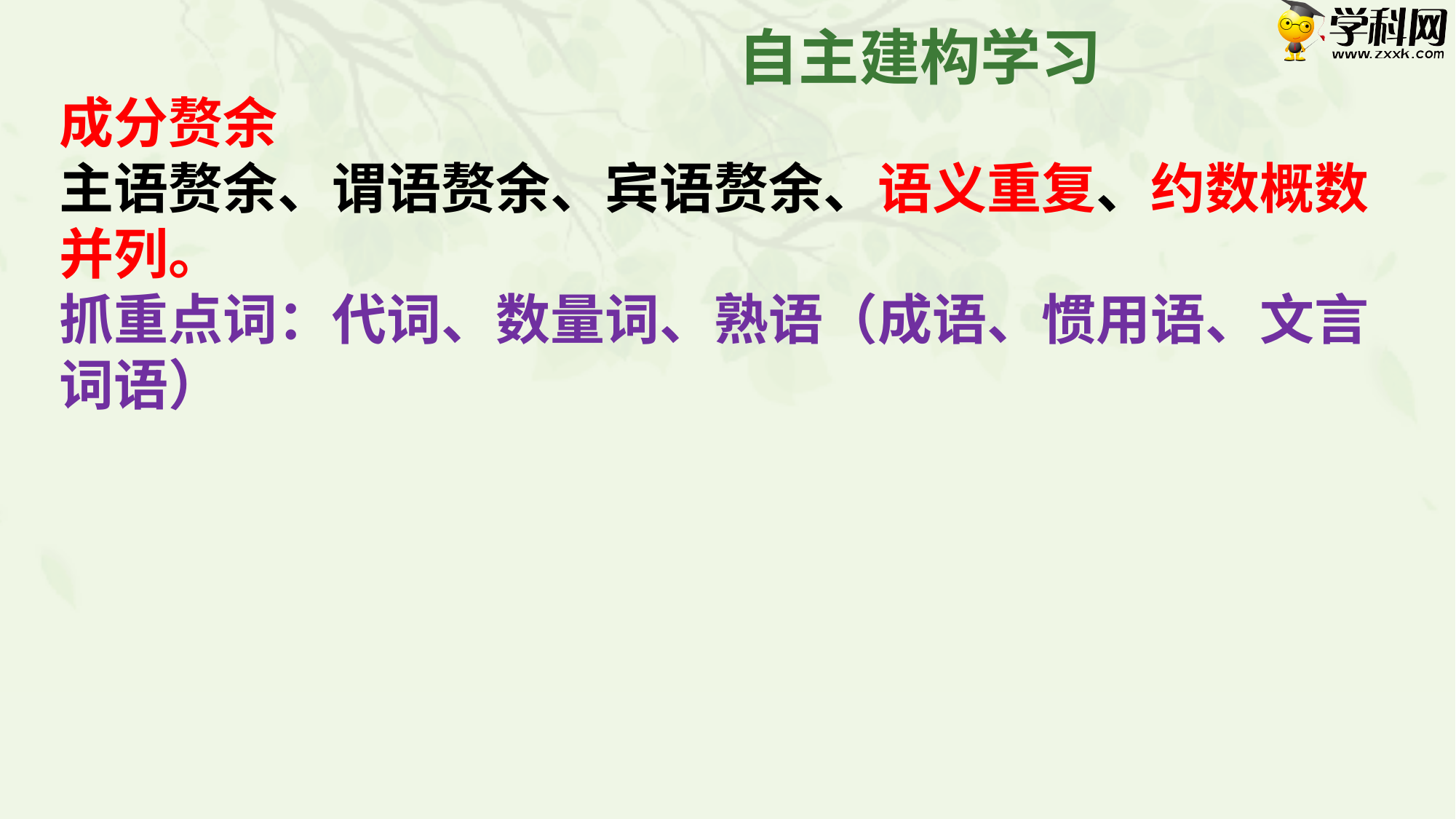

自主建构学习
成分赘余
主语赘余、谓语赘余、宾语赘余、语义重复、约数概数并列。
抓重点词：代词、数量词、熟语（成语、惯用语、文言词语）